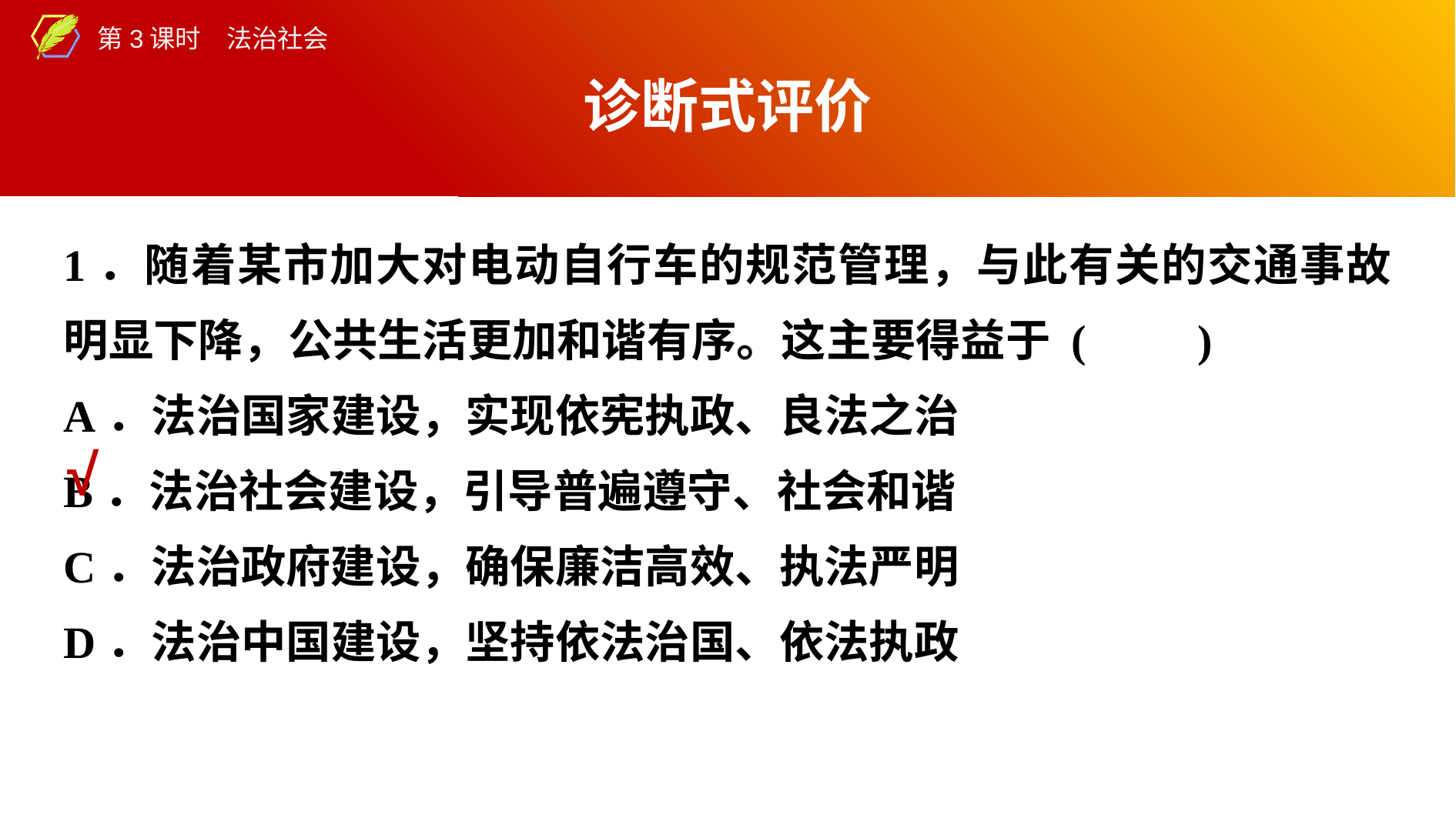

诊断式评价
1．随着某市加大对电动自行车的规范管理，与此有关的交通事故明显下降，公共生活更加和谐有序。这主要得益于 (　　)
A．法治国家建设，实现依宪执政、良法之治
B．法治社会建设，引导普遍遵守、社会和谐
C．法治政府建设，确保廉洁高效、执法严明
D．法治中国建设，坚持依法治国、依法执政
√